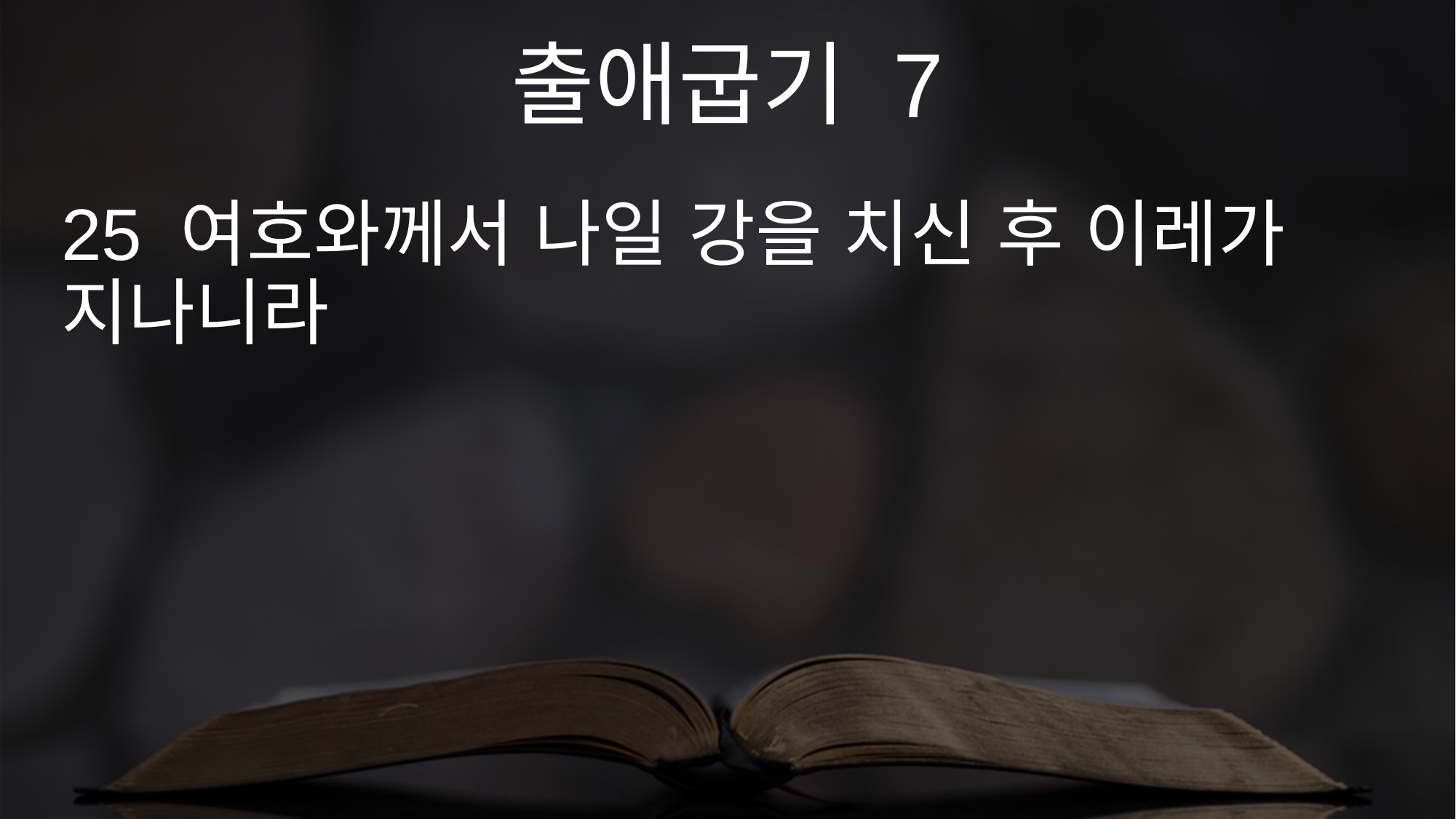

출애굽기 7
25 여호와께서 나일 강을 치신 후 이레가 지나니라